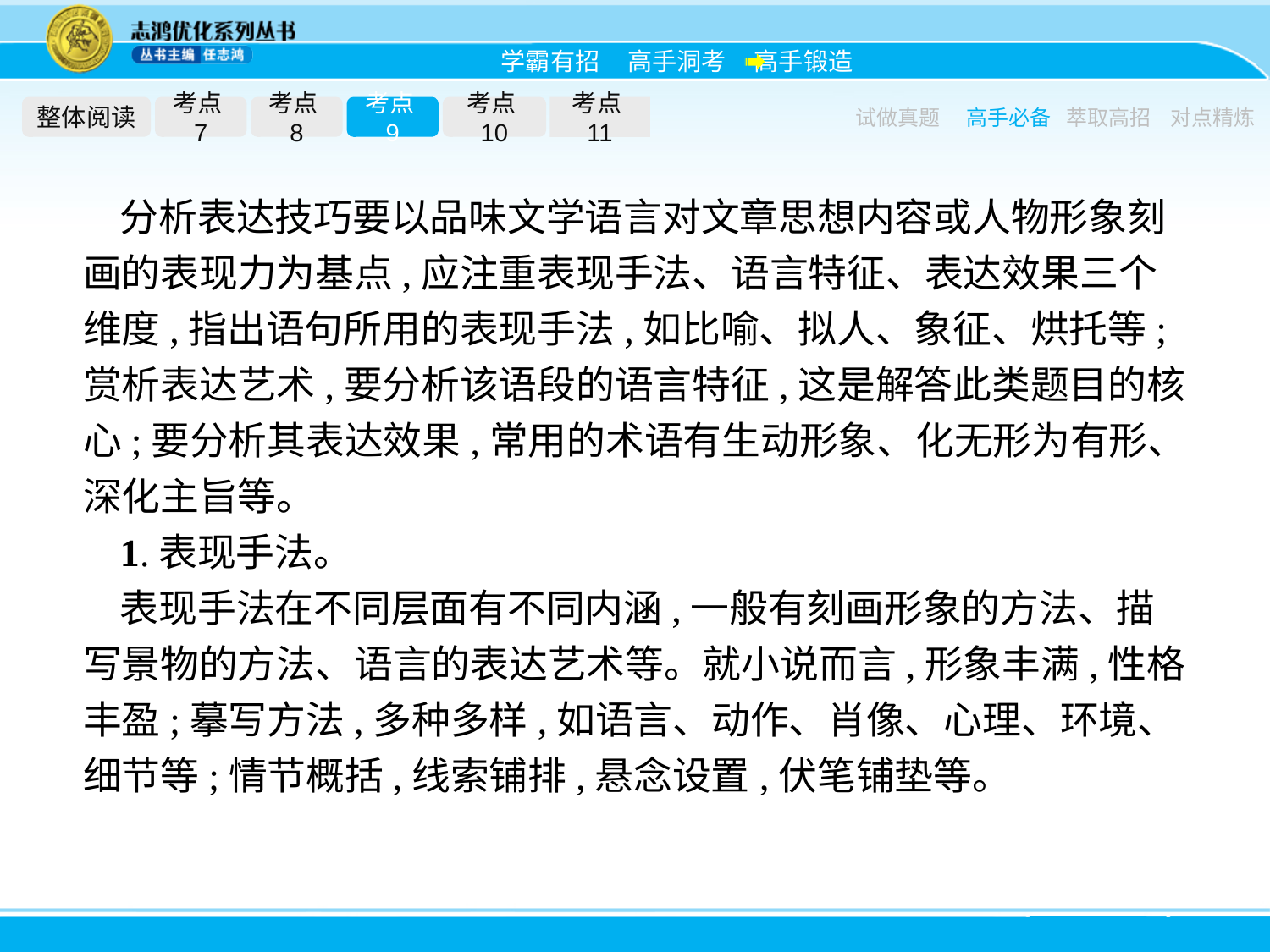

整体阅读
考点7
考点8
考点9
考点10
考点11
试做真题
高手必备
萃取高招
对点精炼
分析表达技巧要以品味文学语言对文章思想内容或人物形象刻画的表现力为基点,应注重表现手法、语言特征、表达效果三个维度,指出语句所用的表现手法,如比喻、拟人、象征、烘托等;赏析表达艺术,要分析该语段的语言特征,这是解答此类题目的核心;要分析其表达效果,常用的术语有生动形象、化无形为有形、深化主旨等。
1.表现手法。
表现手法在不同层面有不同内涵,一般有刻画形象的方法、描写景物的方法、语言的表达艺术等。就小说而言,形象丰满,性格丰盈;摹写方法,多种多样,如语言、动作、肖像、心理、环境、细节等;情节概括,线索铺排,悬念设置,伏笔铺垫等。